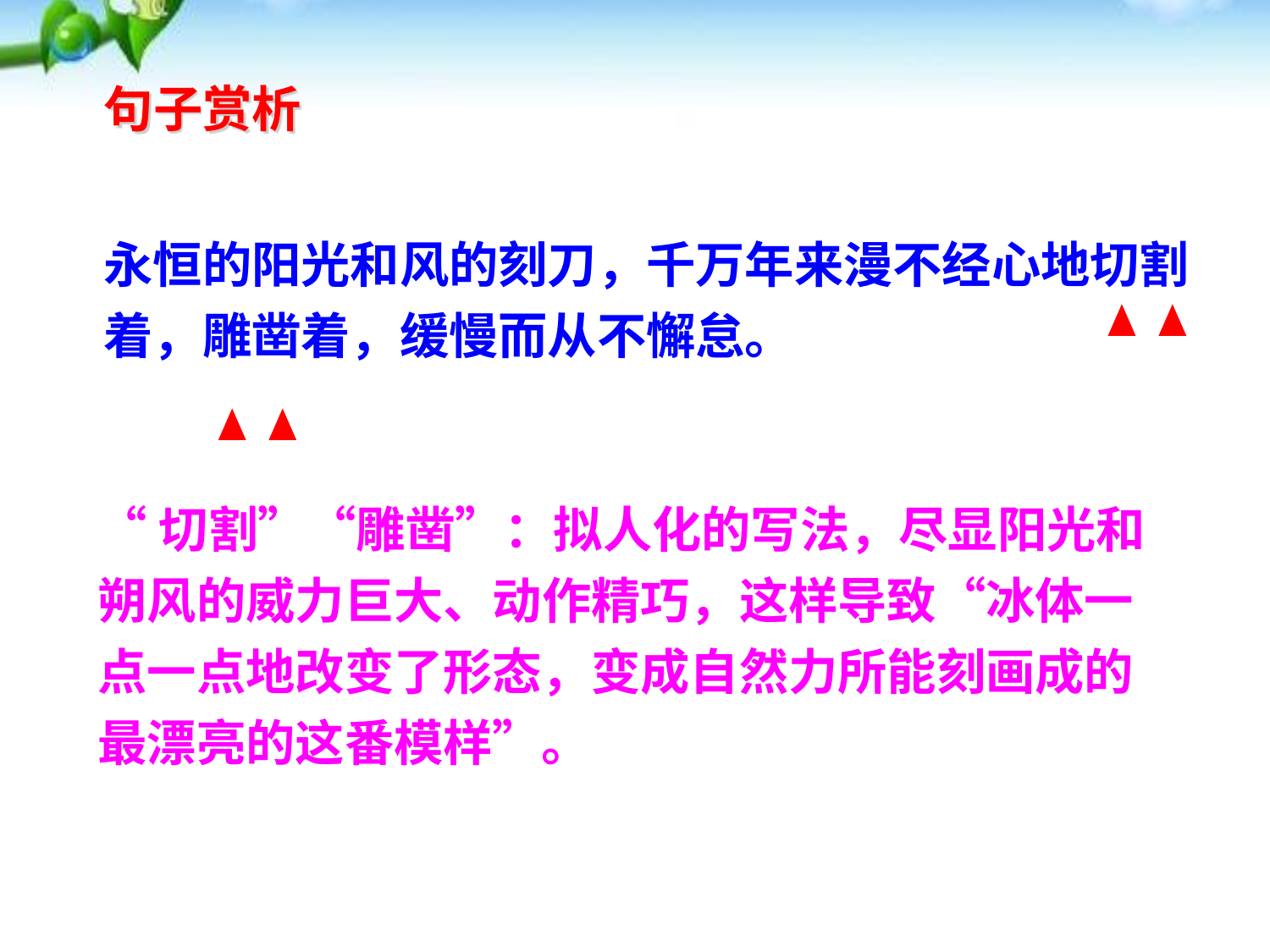

句子赏析
永恒的阳光和风的刻刀，千万年来漫不经心地切割着，雕凿着，缓慢而从不懈怠。

“切割”“雕凿”：拟人化的写法，尽显阳光和朔风的威力巨大、动作精巧，这样导致“冰体一点一点地改变了形态，变成自然力所能刻画成的最漂亮的这番模样”。